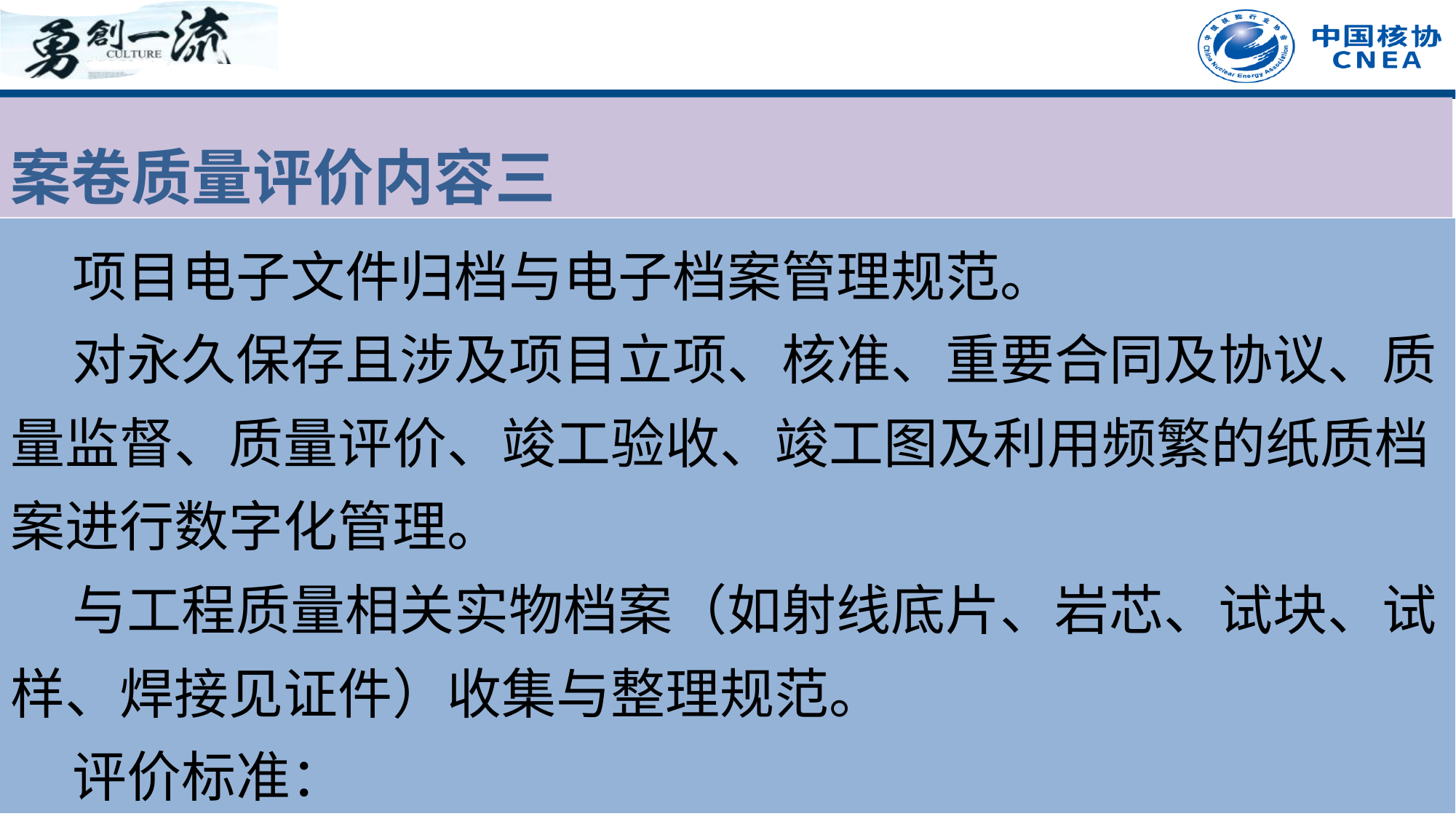

案卷质量评价内容三
    项目电子文件归档与电子档案管理规范。
    对永久保存且涉及项目立项、核准、重要合同及协议、质量监督、质量评价、竣工验收、竣工图及利用频繁的纸质档案进行数字化管理。
    与工程质量相关实物档案（如射线底片、岩芯、试块、试样、焊接见证件）收集与整理规范。
    评价标准：